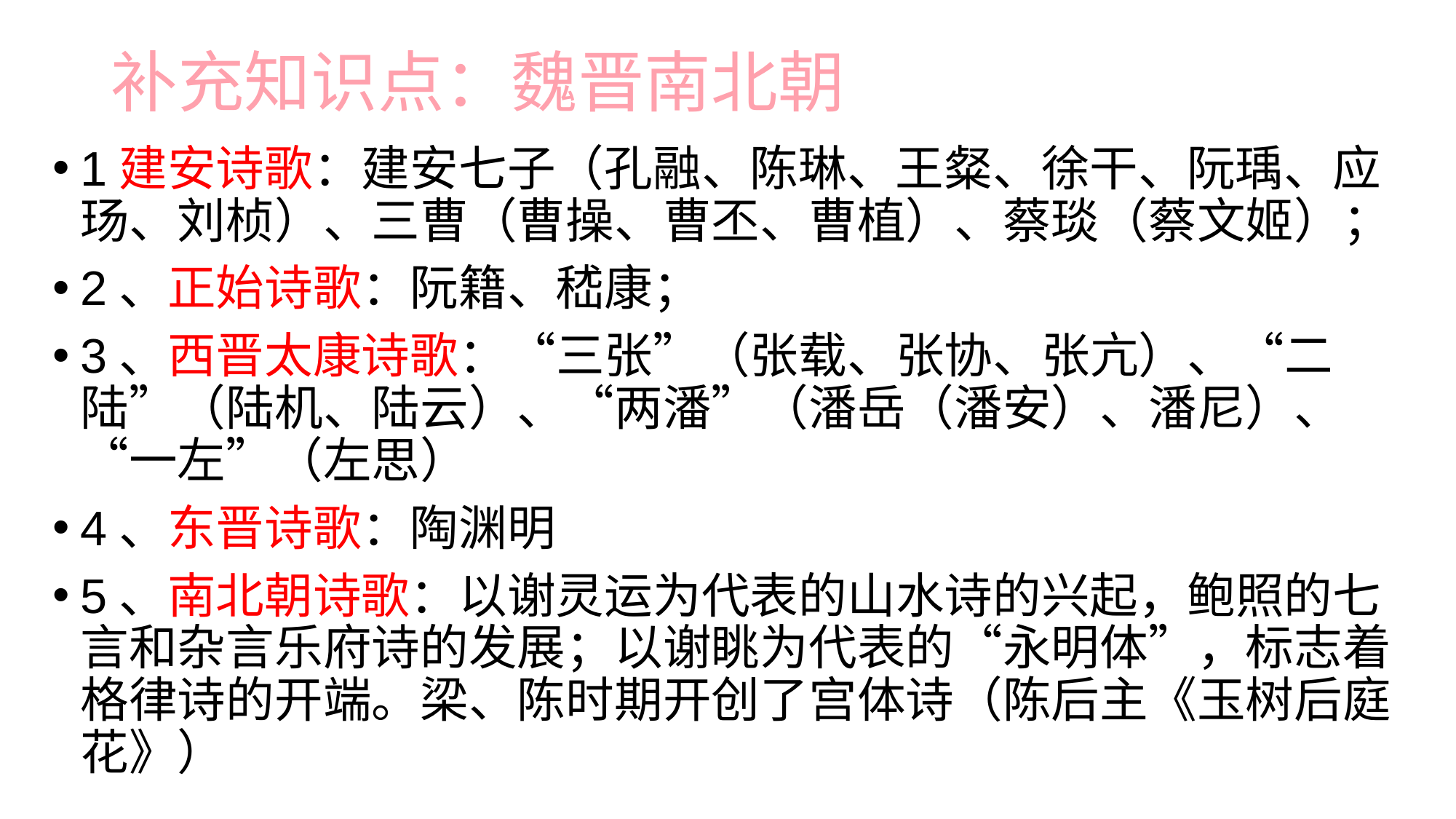

# 补充知识点：魏晋南北朝
1建安诗歌：建安七子（孔融、陈琳、王粲、徐干、阮瑀、应玚、刘桢）、三曹（曹操、曹丕、曹植）、蔡琰（蔡文姬）；
2、正始诗歌：阮籍、嵇康；
3、西晋太康诗歌：“三张”（张载、张协、张亢）、“二陆”（陆机、陆云）、“两潘”（潘岳（潘安）、潘尼）、“一左”（左思）
4、东晋诗歌：陶渊明
5、南北朝诗歌：以谢灵运为代表的山水诗的兴起，鲍照的七言和杂言乐府诗的发展；以谢眺为代表的“永明体”，标志着格律诗的开端。梁、陈时期开创了宫体诗（陈后主《玉树后庭花》）